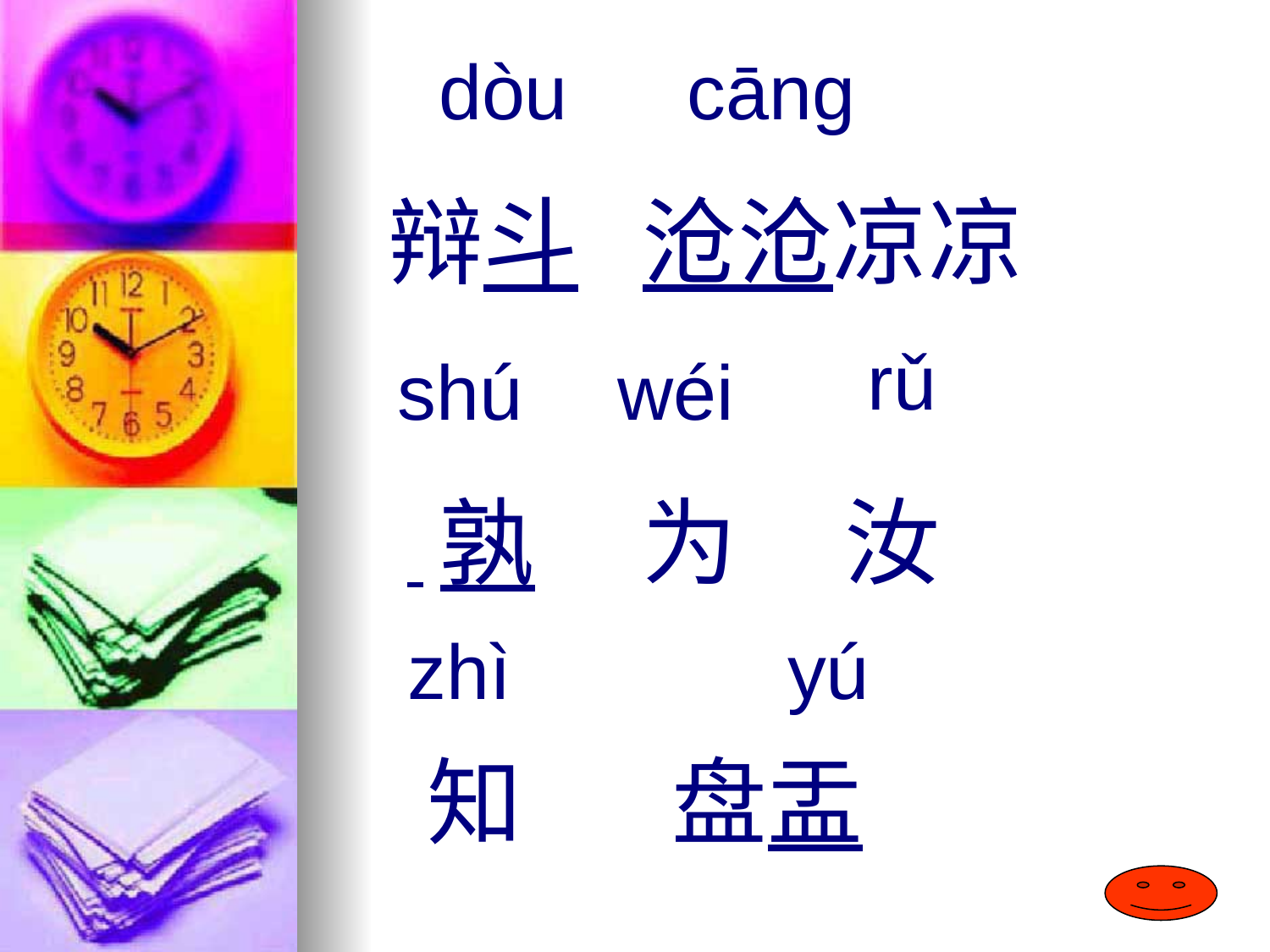

dòu
cāng
    辩斗   沧沧凉凉
rǔ
shú
wéi
 孰     为     汝
zhì

yú
知       盘盂